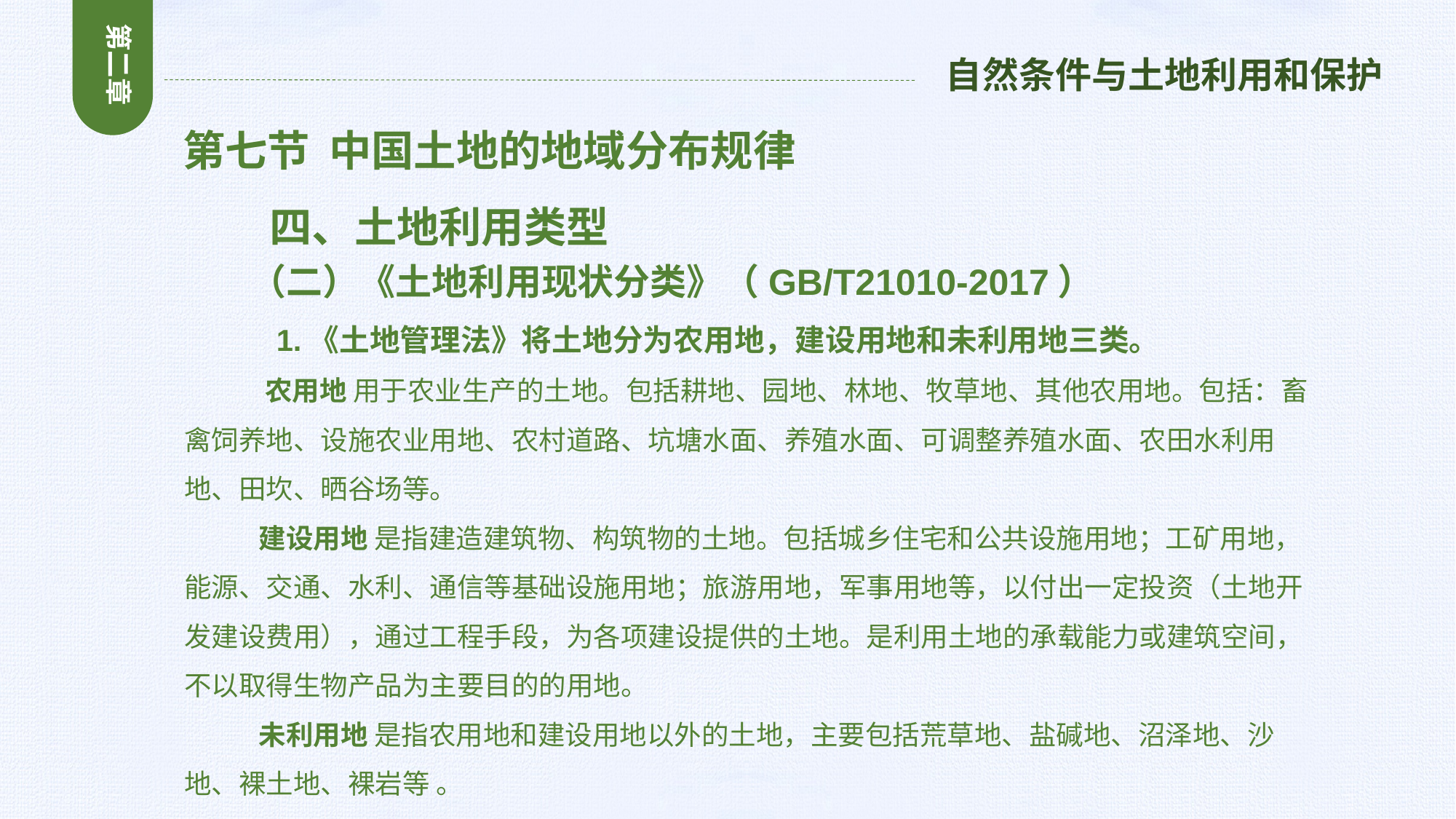

第二章
自然条件与土地利用和保护
 第七节  中国土地的地域分布规律
          四、土地利用类型
       （二）《土地利用现状分类》（GB/T21010-2017）
           1.《土地管理法》将土地分为农用地，建设用地和未利用地三类。
            农用地 用于农业生产的土地。包括耕地、园地、林地、牧草地、其他农用地。包括：畜禽饲养地、设施农业用地、农村道路、坑塘水面、养殖水面、可调整养殖水面、农田水利用地、田坎、晒谷场等。
           建设用地 是指建造建筑物、构筑物的土地。包括城乡住宅和公共设施用地；工矿用地，能源、交通、水利、通信等基础设施用地；旅游用地，军事用地等，以付出一定投资（土地开发建设费用），通过工程手段，为各项建设提供的土地。是利用土地的承载能力或建筑空间，不以取得生物产品为主要目的的用地。
           未利用地 是指农用地和建设用地以外的土地，主要包括荒草地、盐碱地、沼泽地、沙地、裸土地、裸岩等 。